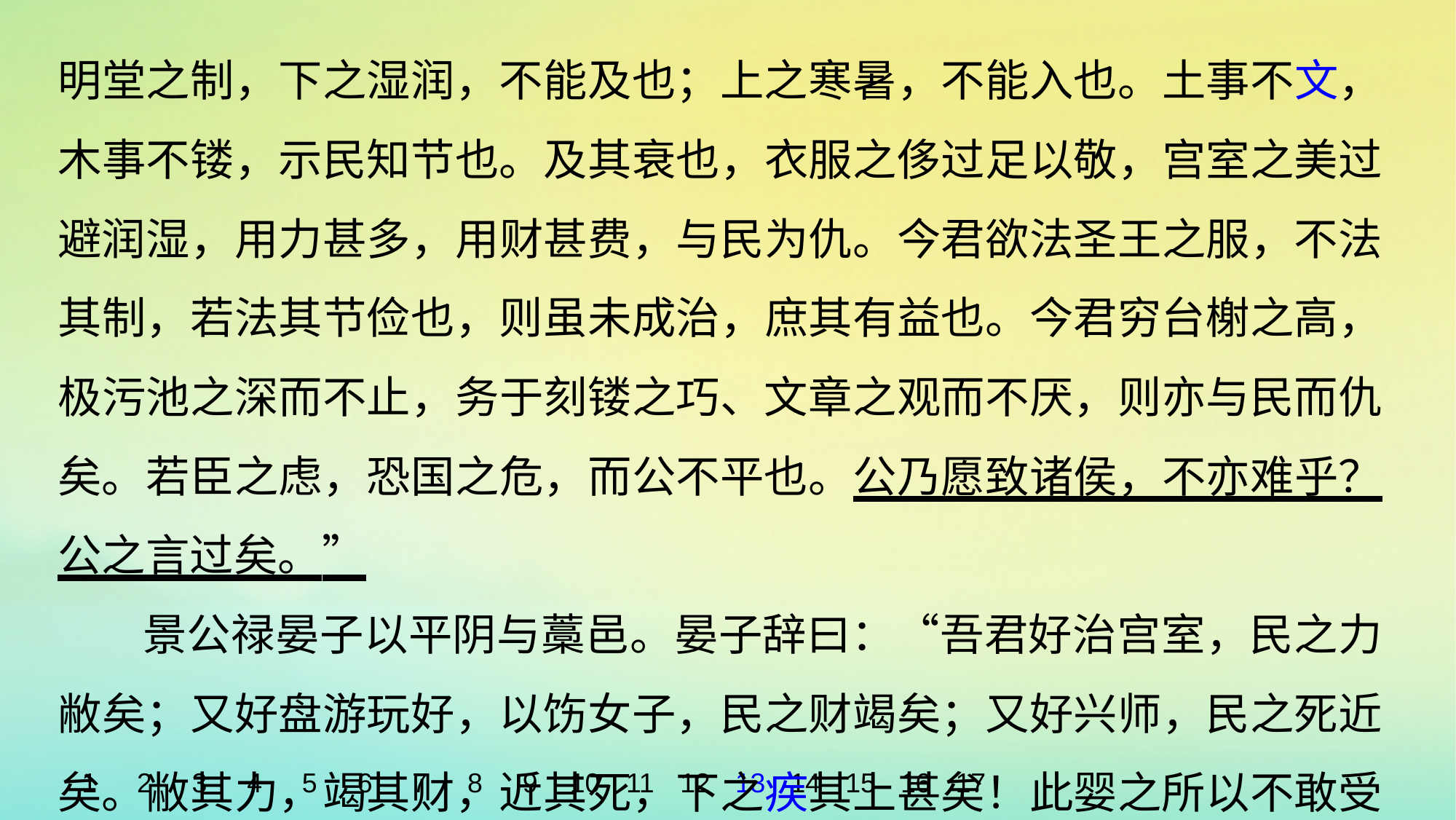

明堂之制，下之湿润，不能及也；上之寒暑，不能入也。土事不文，木事不镂，示民知节也。及其衰也，衣服之侈过足以敬，宫室之美过避润湿，用力甚多，用财甚费，与民为仇。今君欲法圣王之服，不法其制，若法其节俭也，则虽未成治，庶其有益也。今君穷台榭之高，极污池之深而不止，务于刻镂之巧、文章之观而不厌，则亦与民而仇矣。若臣之虑，恐国之危，而公不平也。公乃愿致诸侯，不亦难乎？公之言过矣。”
景公禄晏子以平阴与藁邑。晏子辞曰：“吾君好治宫室，民之力敝矣；又好盘游玩好，以饬女子，民之财竭矣；又好兴师，民之死近矣。敝其力，竭其财，近其死，下之疾其上甚矣！此婴之所以不敢受也。”
1
2
3
4
5
6
7
8
9
10
11
12
13
14
15
16
17